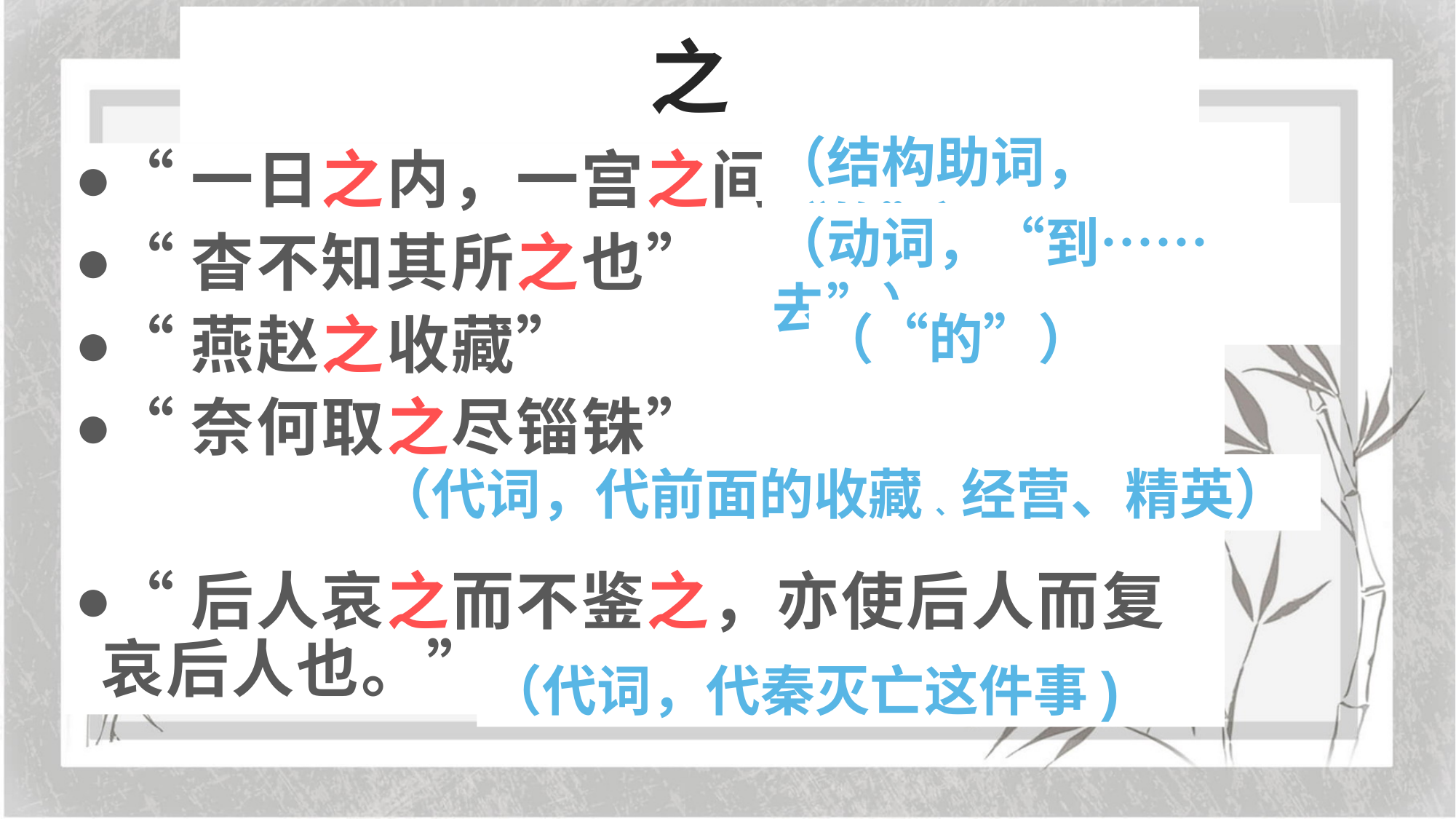

# 之
（结构助词，“的”）
“一日之内，一宫之间”
“杳不知其所之也”
“燕赵之收藏”
“奈何取之尽锱铢”

“后人哀之而不鉴之，亦使后人而复哀后人也。”
（动词，“到……去”）
（“的”）
（代词，代前面的收藏 、经营、精英）
（代词，代秦灭亡这件事)